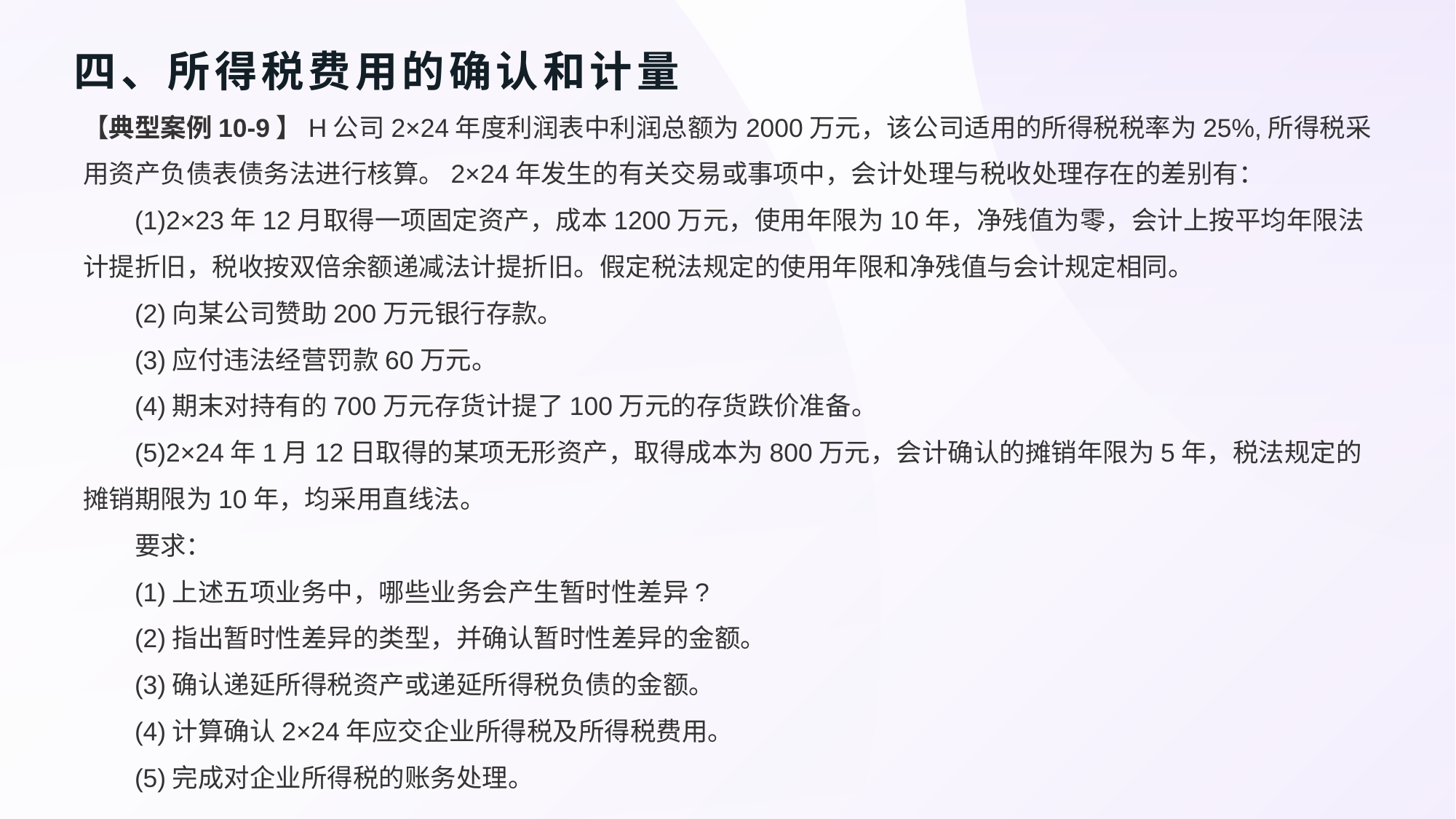

# 四、所得税费用的确认和计量
【典型案例10-9】H公司2×24年度利润表中利润总额为2000万元，该公司适用的所得税税率为25%,所得税采用资产负债表债务法进行核算。2×24年发生的有关交易或事项中，会计处理与税收处理存在的差别有：
(1)2×23年12月取得一项固定资产，成本1200万元，使用年限为10年，净残值为零，会计上按平均年限法计提折旧，税收按双倍余额递减法计提折旧。假定税法规定的使用年限和净残值与会计规定相同。
(2)向某公司赞助200万元银行存款。
(3)应付违法经营罚款60万元。
(4)期末对持有的700万元存货计提了100万元的存货跌价准备。
(5)2×24年1月12日取得的某项无形资产，取得成本为800万元，会计确认的摊销年限为5年，税法规定的摊销期限为10年，均采用直线法。
要求：
(1)上述五项业务中，哪些业务会产生暂时性差异?
(2)指出暂时性差异的类型，并确认暂时性差异的金额。
(3)确认递延所得税资产或递延所得税负债的金额。
(4)计算确认2×24年应交企业所得税及所得税费用。
(5)完成对企业所得税的账务处理。